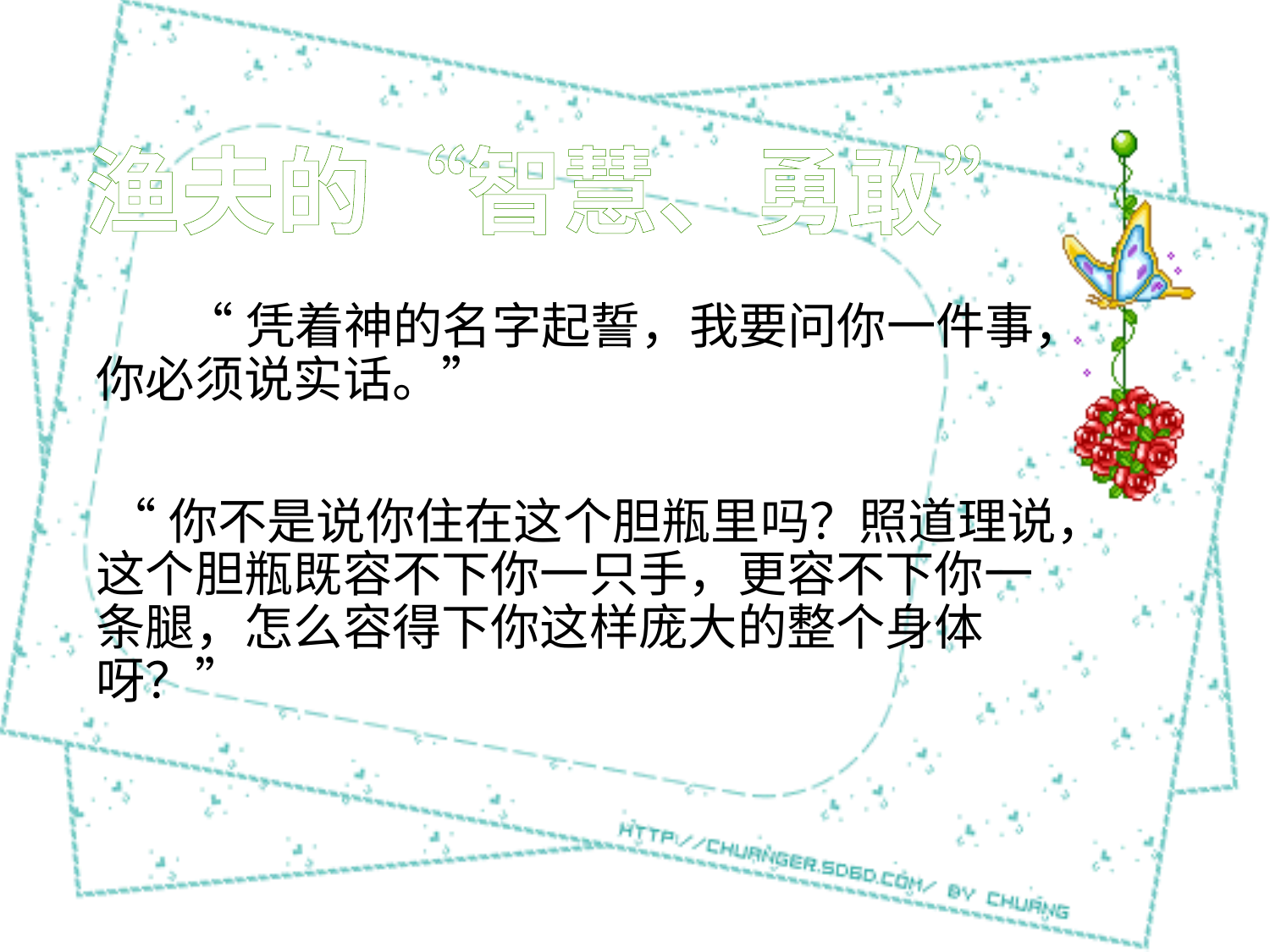

渔夫的“智慧、勇敢”
        “凭着神的名字起誓，我要问你一件事，你必须说实话。”

 “你不是说你住在这个胆瓶里吗？照道理说，这个胆瓶既容不下你一只手，更容不下你一条腿，怎么容得下你这样庞大的整个身体呀？”